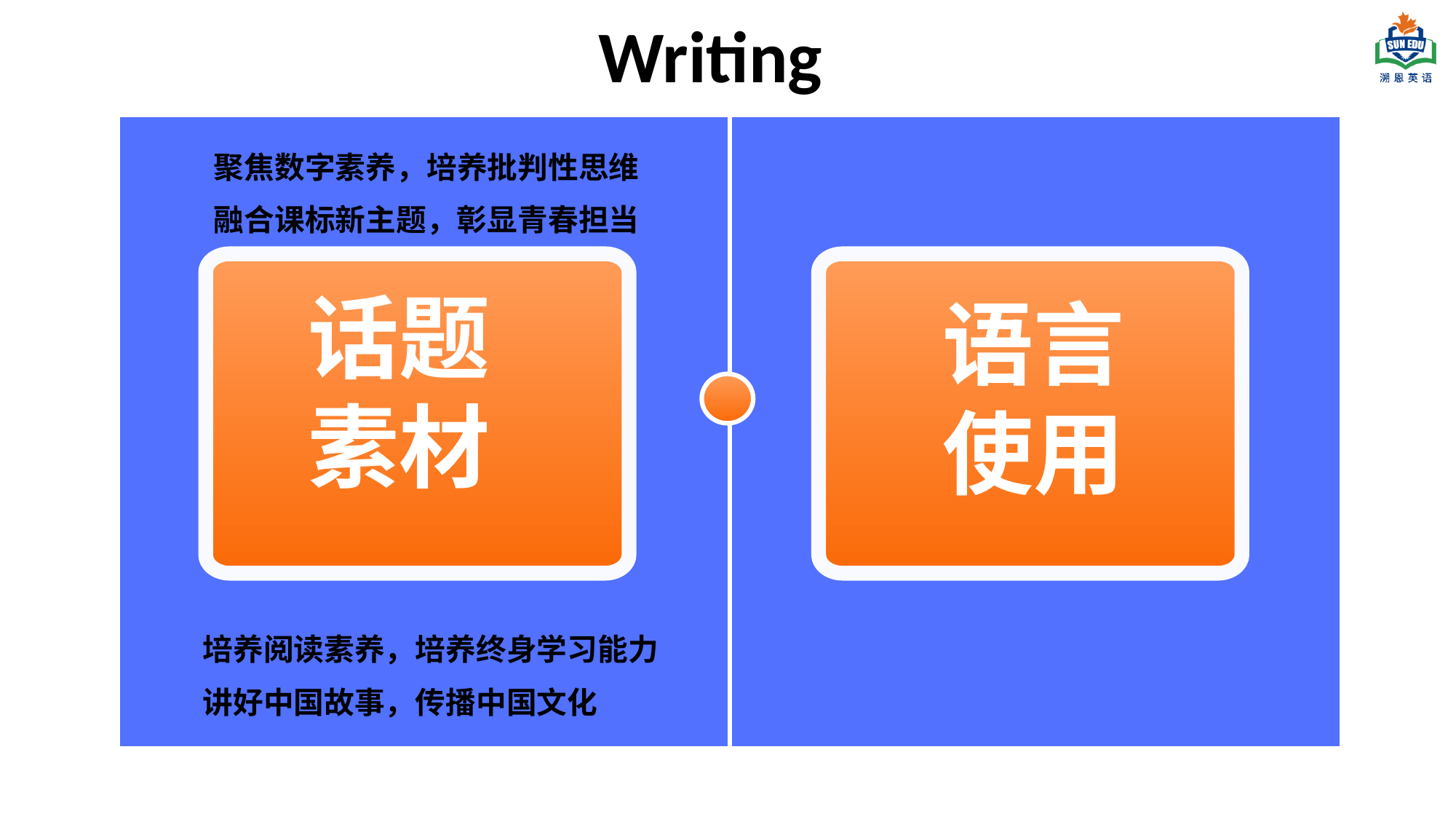

Writing

聚焦数字素养，培养批判性思维
融合课标新主题，彰显青春担当

话题
素材
语言
使用

培养阅读素养，培养终身学习能力
讲好中国故事，传播中国文化